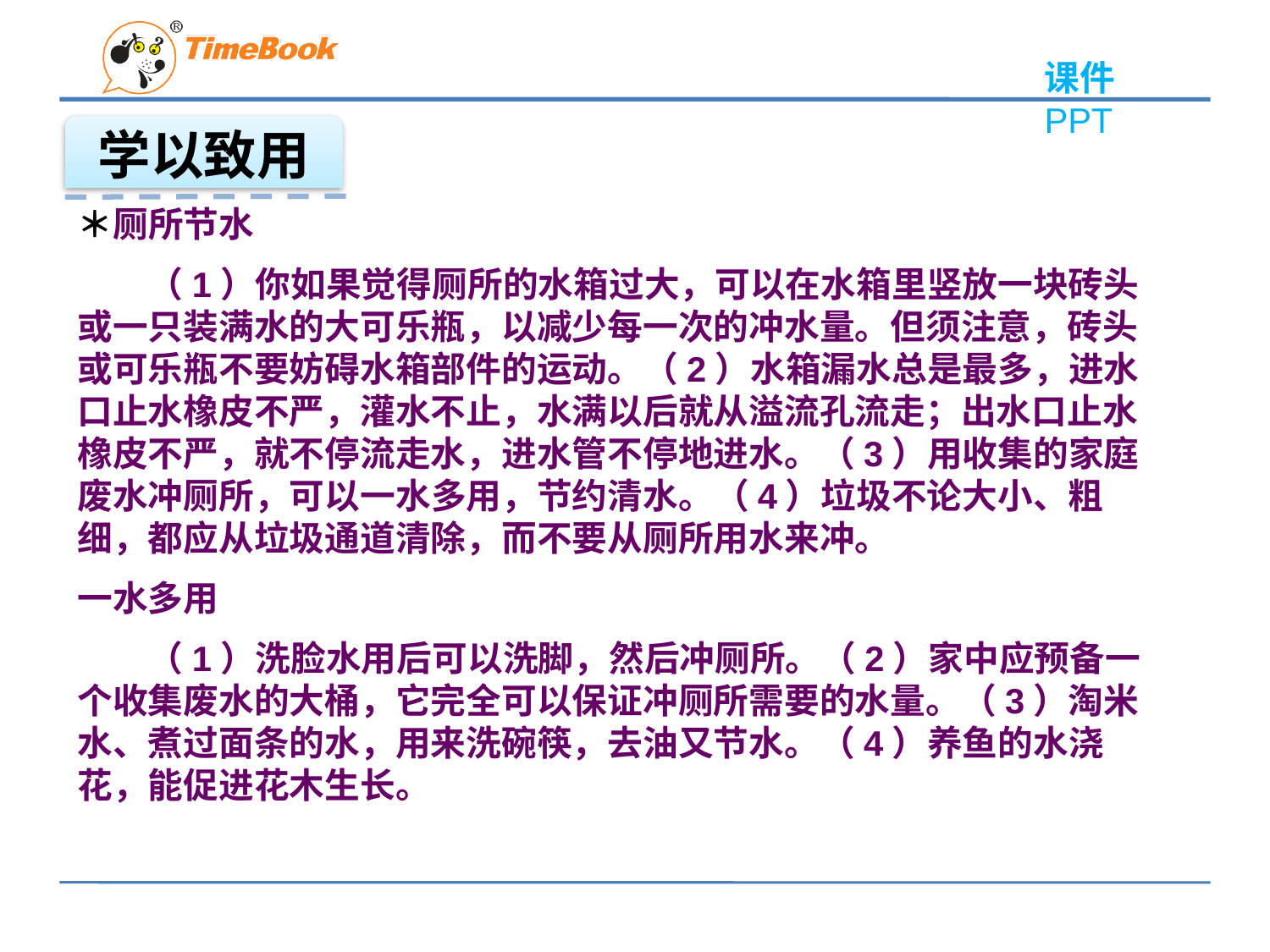

学以致用
＊厕所节水
　　（1）你如果觉得厕所的水箱过大，可以在水箱里竖放一块砖头或一只装满水的大可乐瓶，以减少每一次的冲水量。但须注意，砖头或可乐瓶不要妨碍水箱部件的运动。（2）水箱漏水总是最多，进水口止水橡皮不严，灌水不止，水满以后就从溢流孔流走；出水口止水橡皮不严，就不停流走水，进水管不停地进水。（3）用收集的家庭废水冲厕所，可以一水多用，节约清水。（4）垃圾不论大小、粗细，都应从垃圾通道清除，而不要从厕所用水来冲。
一水多用
　　（1）洗脸水用后可以洗脚，然后冲厕所。（2）家中应预备一个收集废水的大桶，它完全可以保证冲厕所需要的水量。（3）淘米水、煮过面条的水，用来洗碗筷，去油又节水。（4）养鱼的水浇花，能促进花木生长。